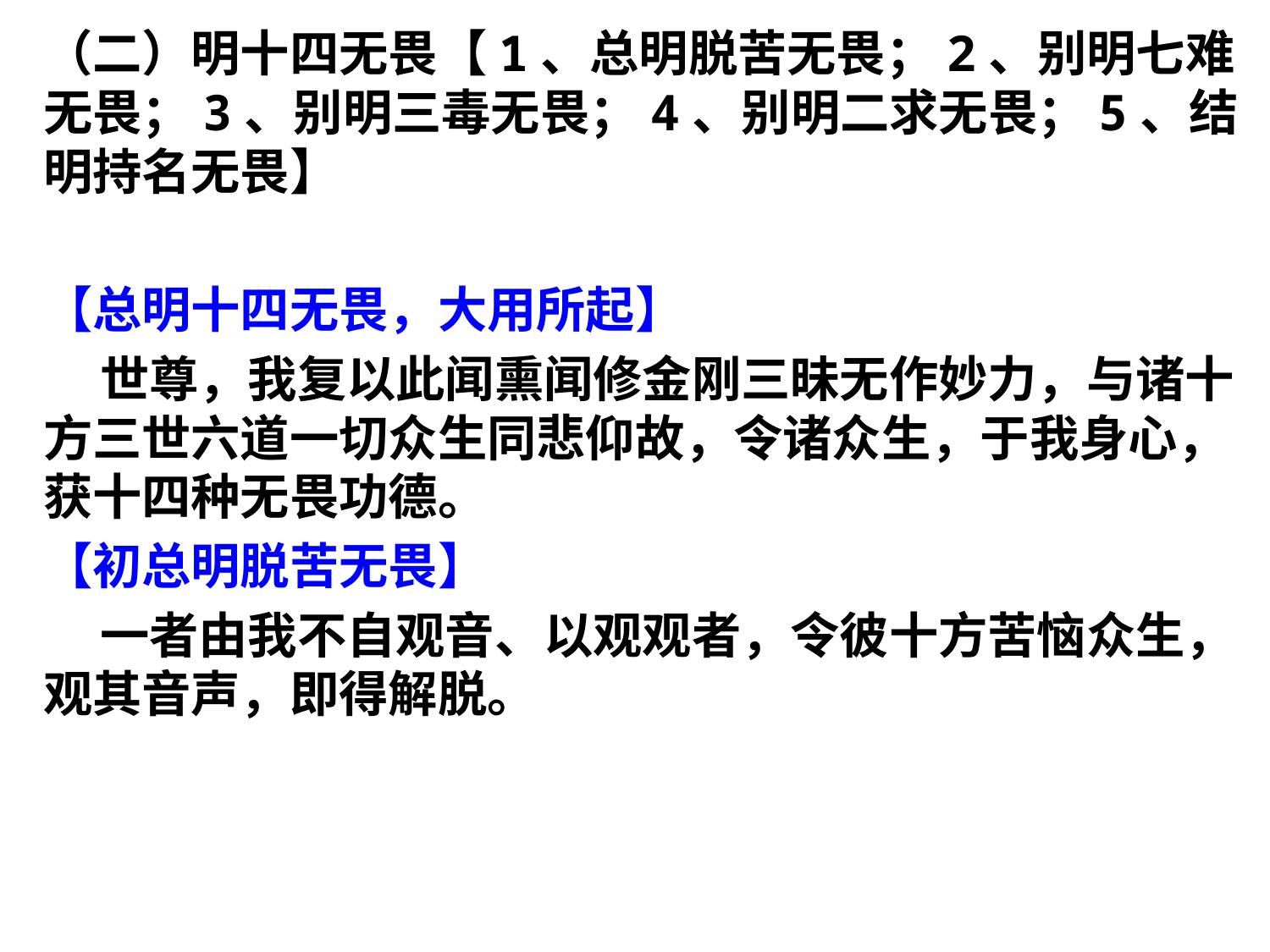

（二）明十四无畏【1、总明脱苦无畏；2、别明七难无畏；3、别明三毒无畏；4、别明二求无畏；5、结明持名无畏】

【总明十四无畏，大用所起】
    世尊，我复以此闻熏闻修金刚三昧无作妙力，与诸十方三世六道一切众生同悲仰故，令诸众生，于我身心，获十四种无畏功德。
【初总明脱苦无畏】
    一者由我不自观音、以观观者，令彼十方苦恼众生，观其音声，即得解脱。